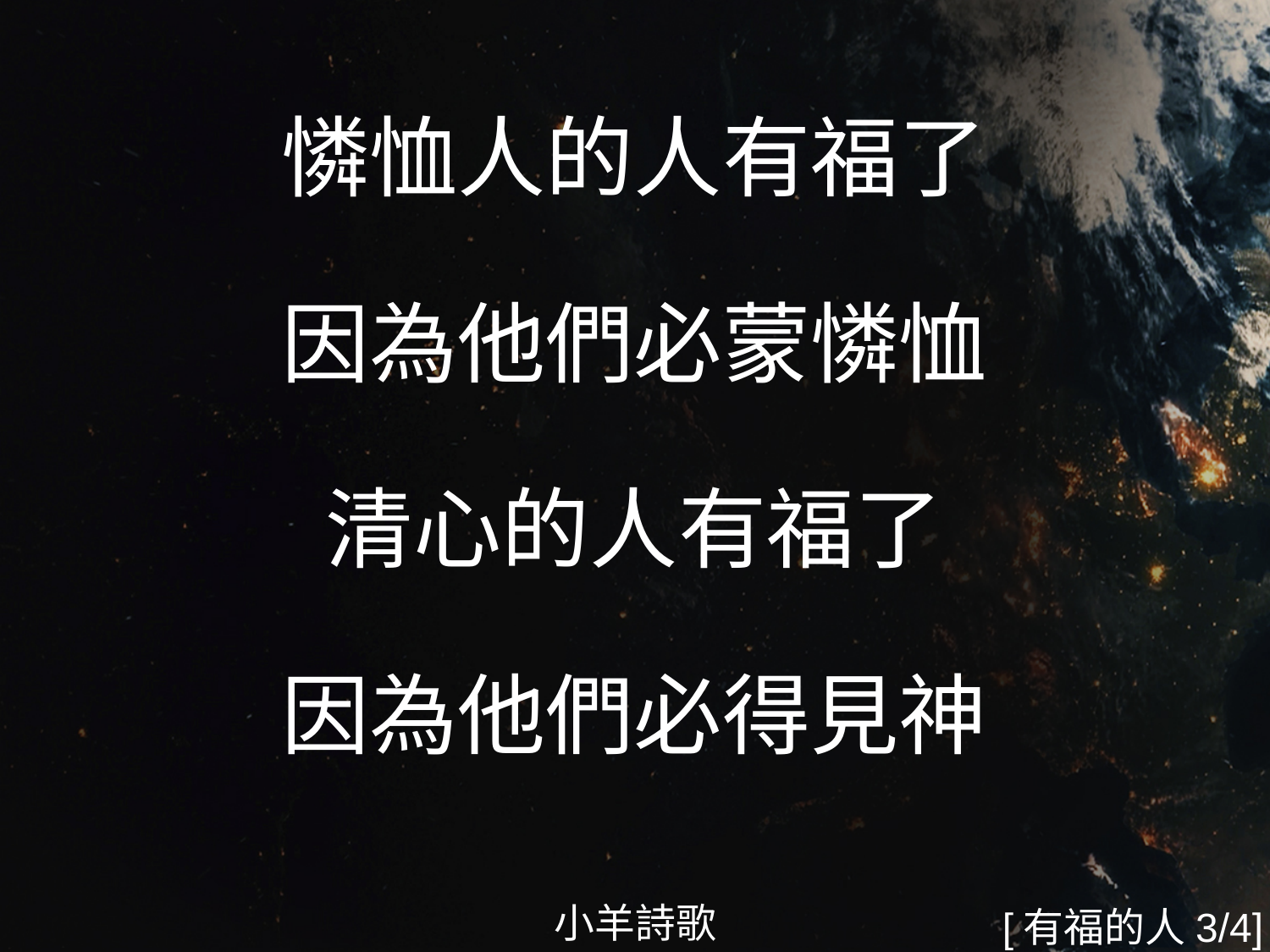

憐恤人的人有福了

因為他們必蒙憐恤

清心的人有福了

因為他們必得見神

#

小羊詩歌
[有福的人3/4]